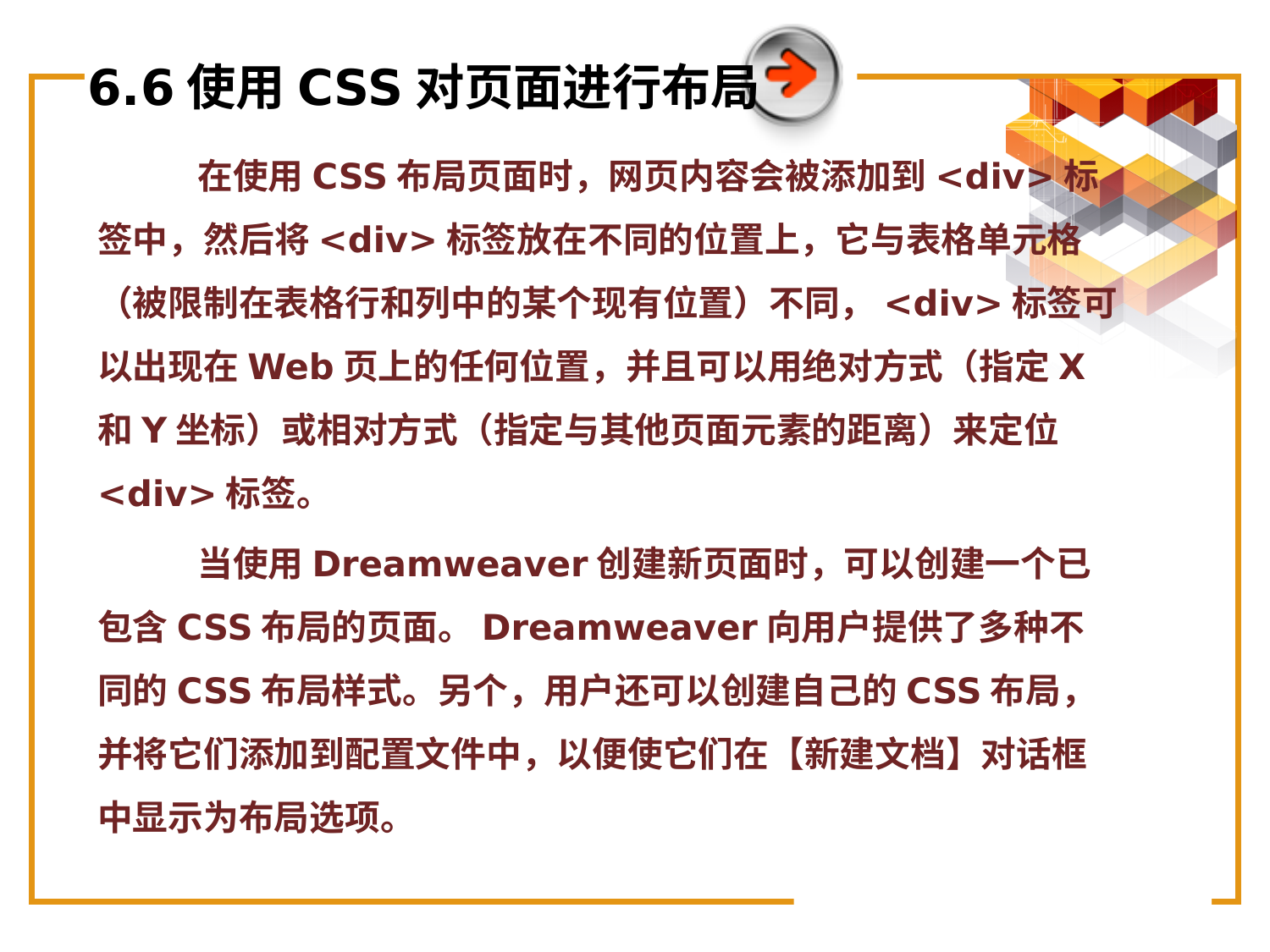

# 6.6使用CSS对页面进行布局
在使用CSS布局页面时，网页内容会被添加到<div>标签中，然后将<div>标签放在不同的位置上，它与表格单元格（被限制在表格行和列中的某个现有位置）不同，<div>标签可以出现在Web页上的任何位置，并且可以用绝对方式（指定X和Y坐标）或相对方式（指定与其他页面元素的距离）来定位<div>标签。
当使用Dreamweaver创建新页面时，可以创建一个已包含CSS布局的页面。Dreamweaver向用户提供了多种不同的CSS布局样式。另个，用户还可以创建自己的CSS布局，并将它们添加到配置文件中，以便使它们在【新建文档】对话框中显示为布局选项。